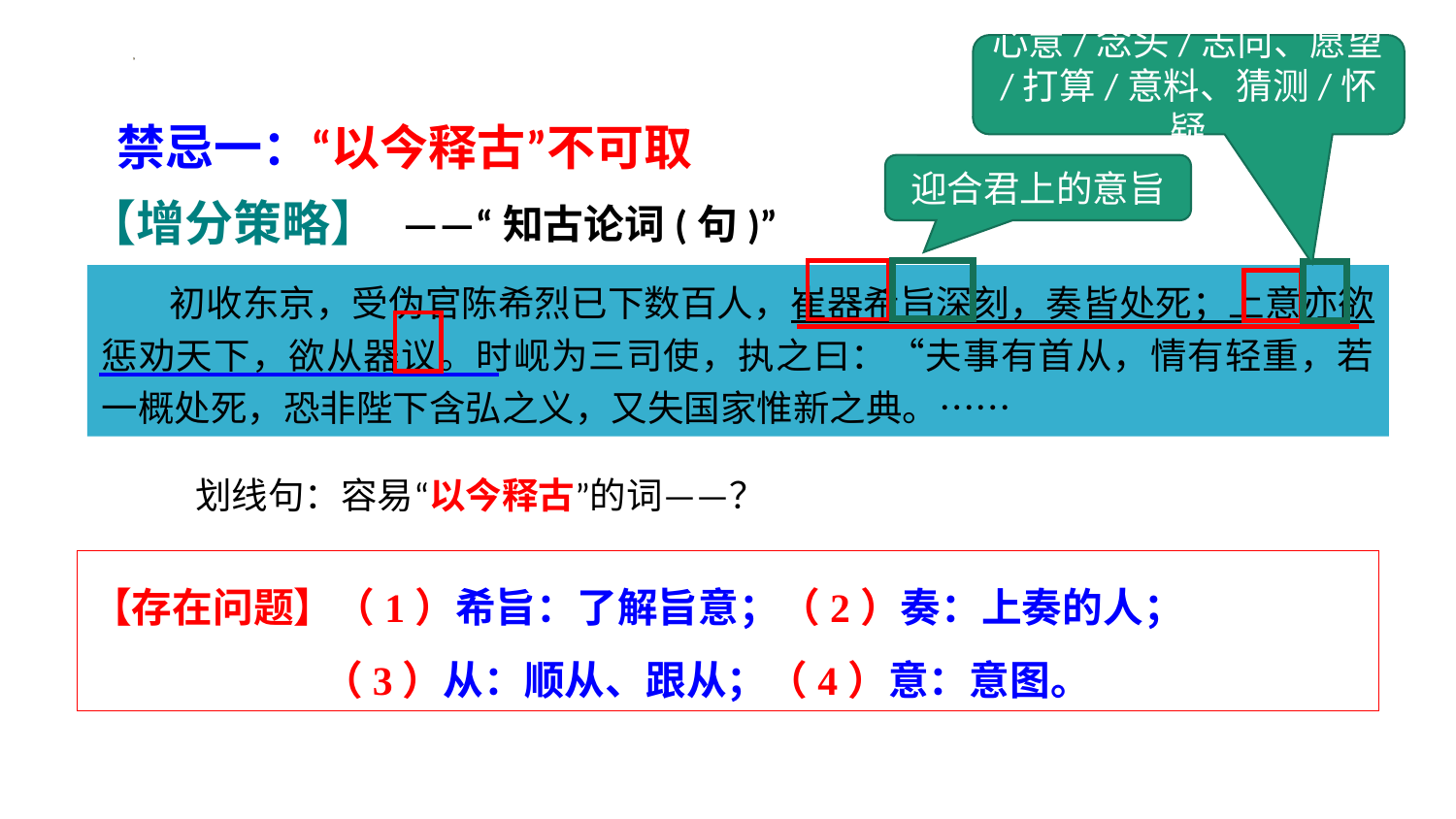

心意/念头/志向、愿望/打算/意料、猜测/怀疑
禁忌一：“以今释古”不可取
迎合君上的意旨
【增分策略】
——“知古论词(句)”

  初收东京，受伪官陈希烈已下数百人，崔器希旨深刻，奏皆处死；上意亦欲惩劝天下，欲从器议。时岘为三司使，执之曰：“夫事有首从，情有轻重，若一概处死，恐非陛下含弘之义，又失国家惟新之典。……

划线句：容易“以今释古”的词——？
【存在问题】（1）希旨：了解旨意；（2）奏：上奏的人；
                        （3）从：顺从、跟从；（4）意：意图。